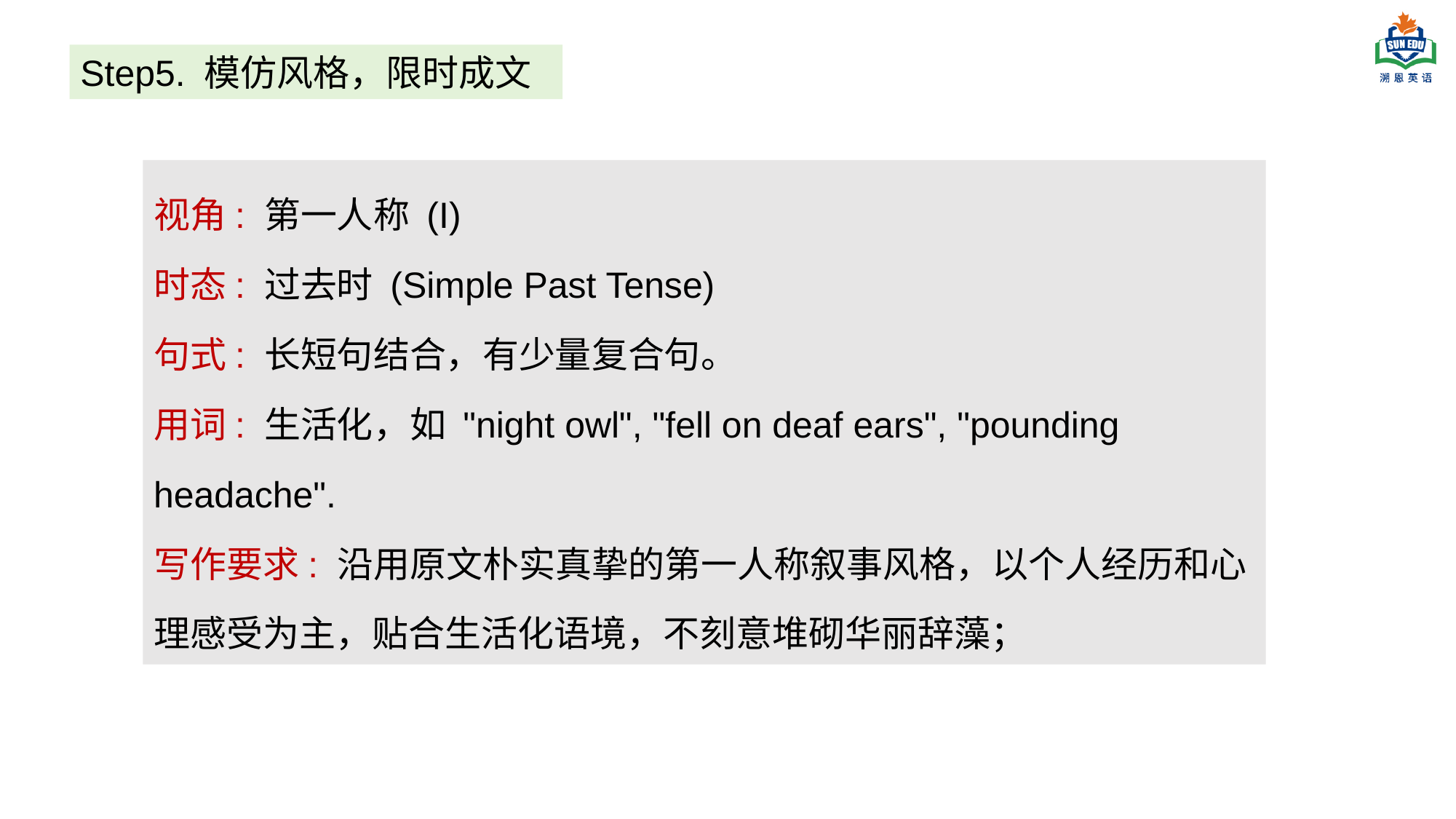

Step5. 模仿风格，限时成文
视角: 第一人称 (I)
时态: 过去时 (Simple Past Tense)
句式: 长短句结合，有少量复合句。
用词: 生活化，如 "night owl", "fell on deaf ears", "pounding headache".
写作要求: 沿用原文朴实真挚的第一人称叙事风格，以个人经历和心理感受为主，贴合生活化语境，不刻意堆砌华丽辞藻；